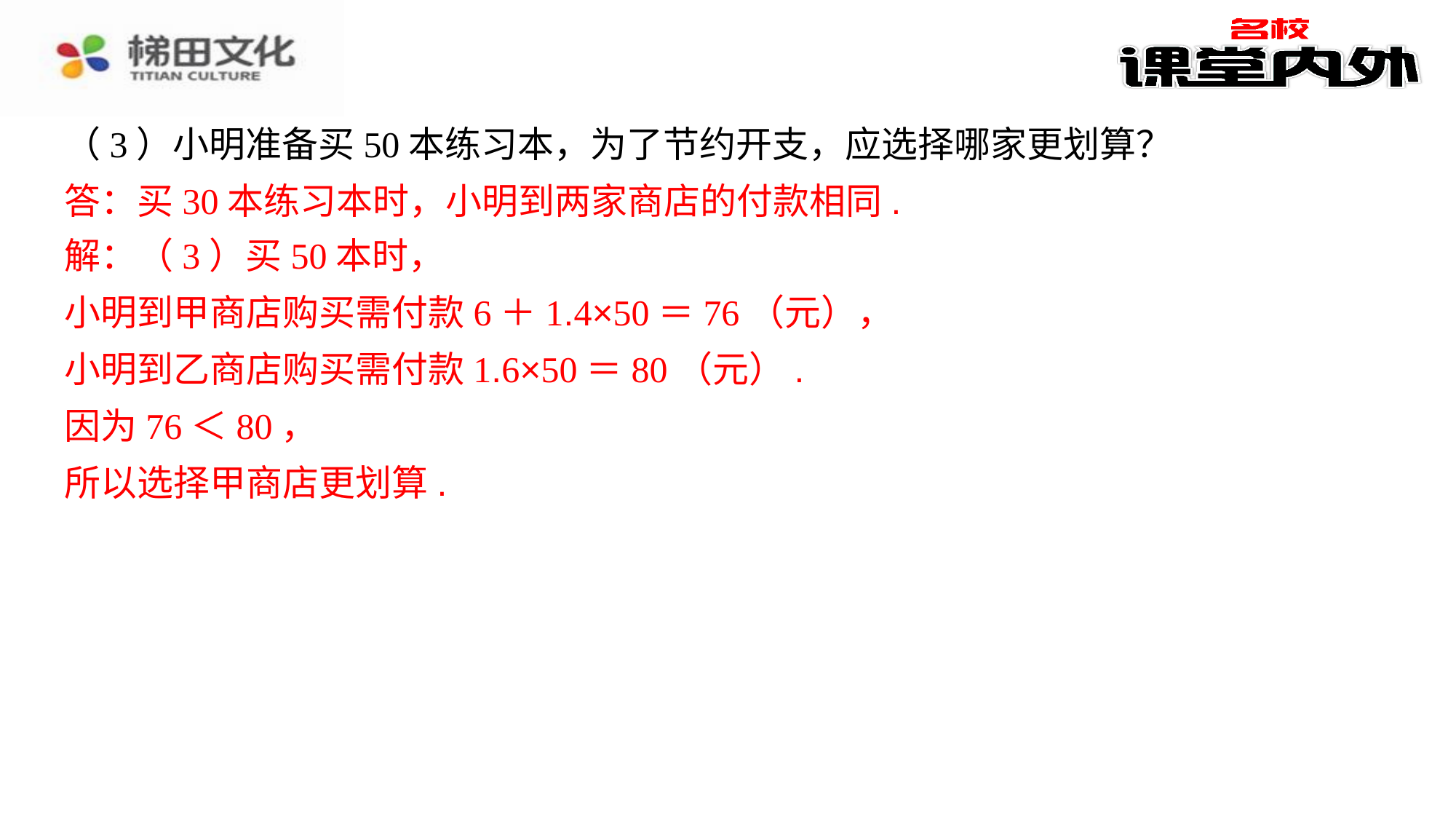

（3）小明准备买50本练习本，为了节约开支，应选择哪家更划算？
答：买30本练习本时，小明到两家商店的付款相同.
答：买30本练习本时，小明到两家商店的付款相同.
解：（3）买50本时，
解：（3）买50本时，
小明到甲商店购买需付款6＋1.4×50＝76（元），
小明到乙商店购买需付款1.6×50＝80（元）.
因为76＜80，
所以选择甲商店更划算.
小明到甲商店购买需付款6＋1.4×50＝76（元），
小明到乙商店购买需付款1.6×50＝80（元）.
因为76＜80，
所以选择甲商店更划算.